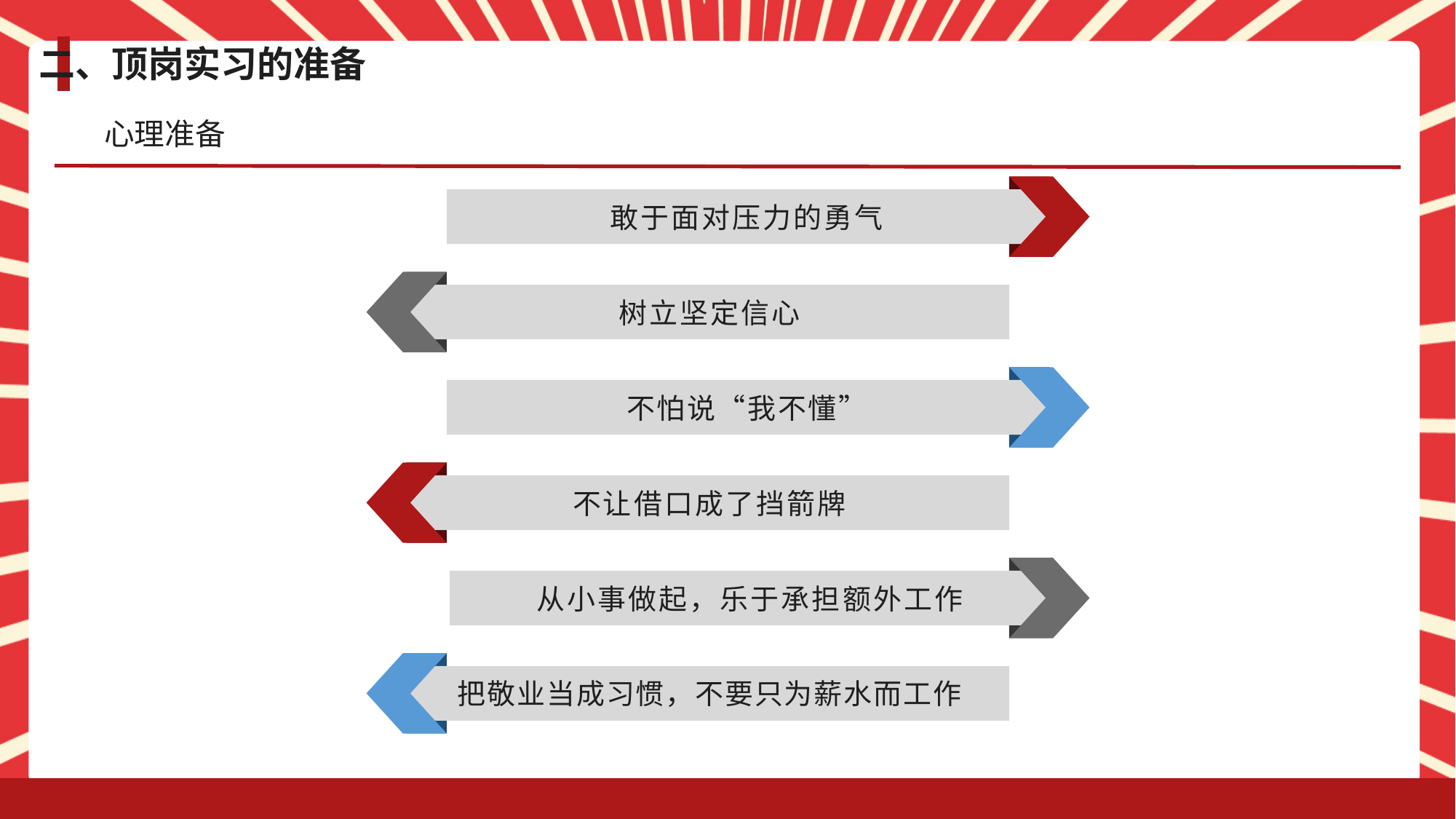

二、顶岗实习的准备

心理准备

敢于面对压力的勇气

树立坚定信心

不怕说“我不懂”

不让借口成了挡箭牌

从小事做起，乐于承担额外工作

把敬业当成习惯，不要只为薪水而工作